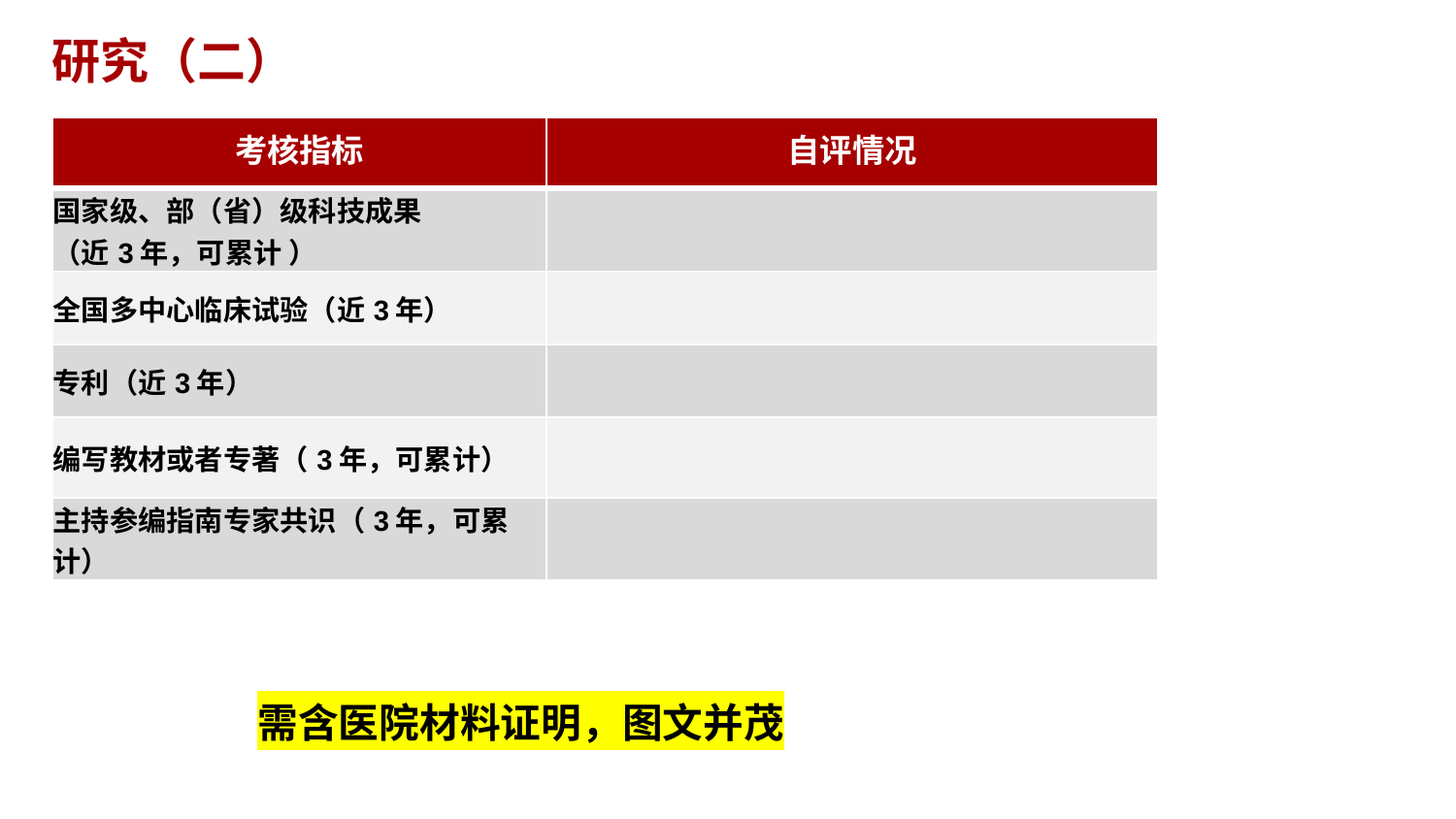

# 研究（二）
| 考核指标 | 自评情况 |
| --- | --- |
| 国家级、部（省）级科技成果 （近3年，可累计 ） |  |
| 全国多中心临床试验（近3年） |  |
| 专利（近3年） |  |
| 编写教材或者专著（3年，可累计） |  |
| 主持参编指南专家共识（3年，可累计） |  |
需含医院材料证明，图文并茂